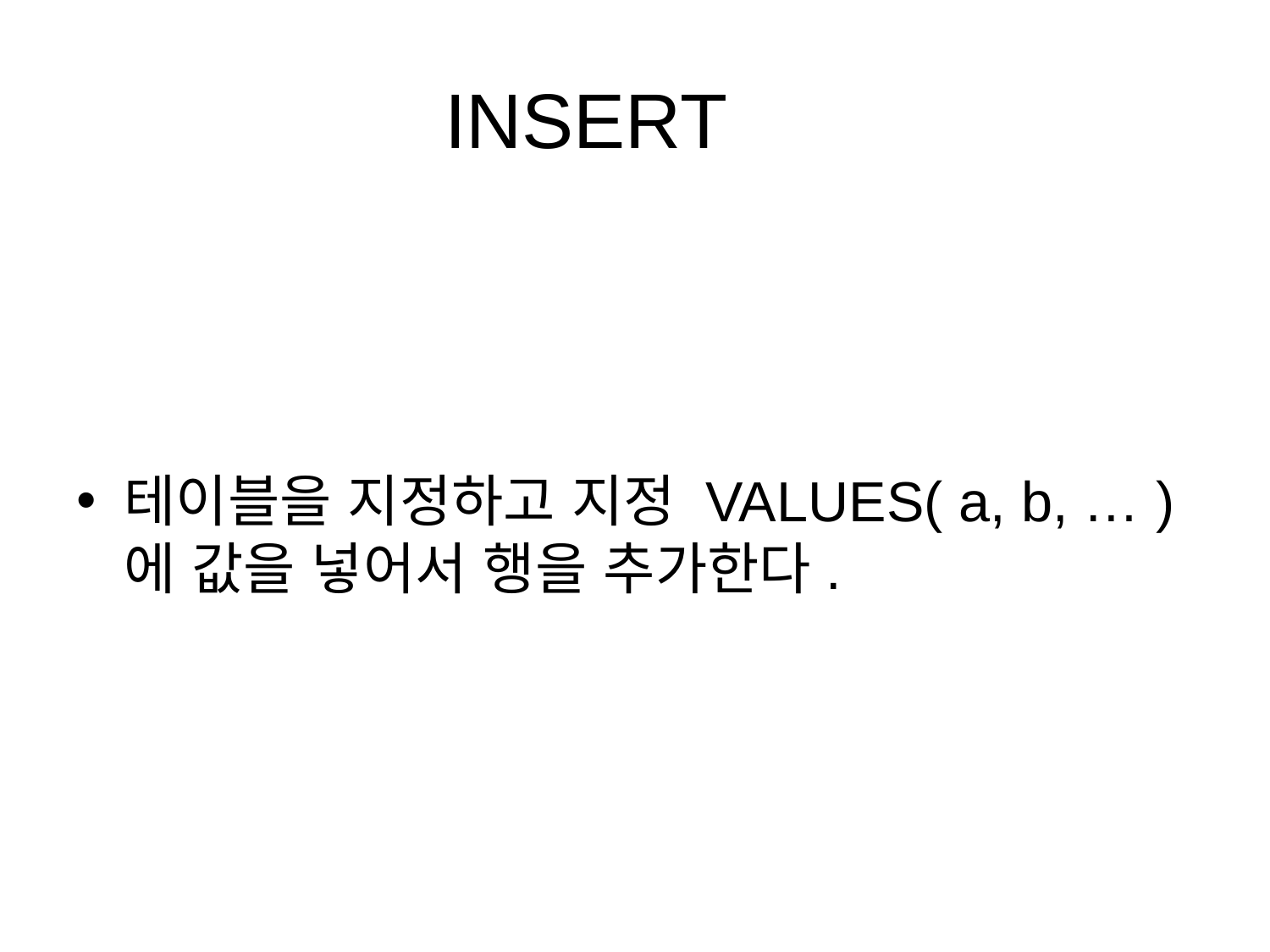

# INSERT

테이블을 지정하고 지정 VALUES( a, b, … )에 값을 넣어서 행을 추가한다.